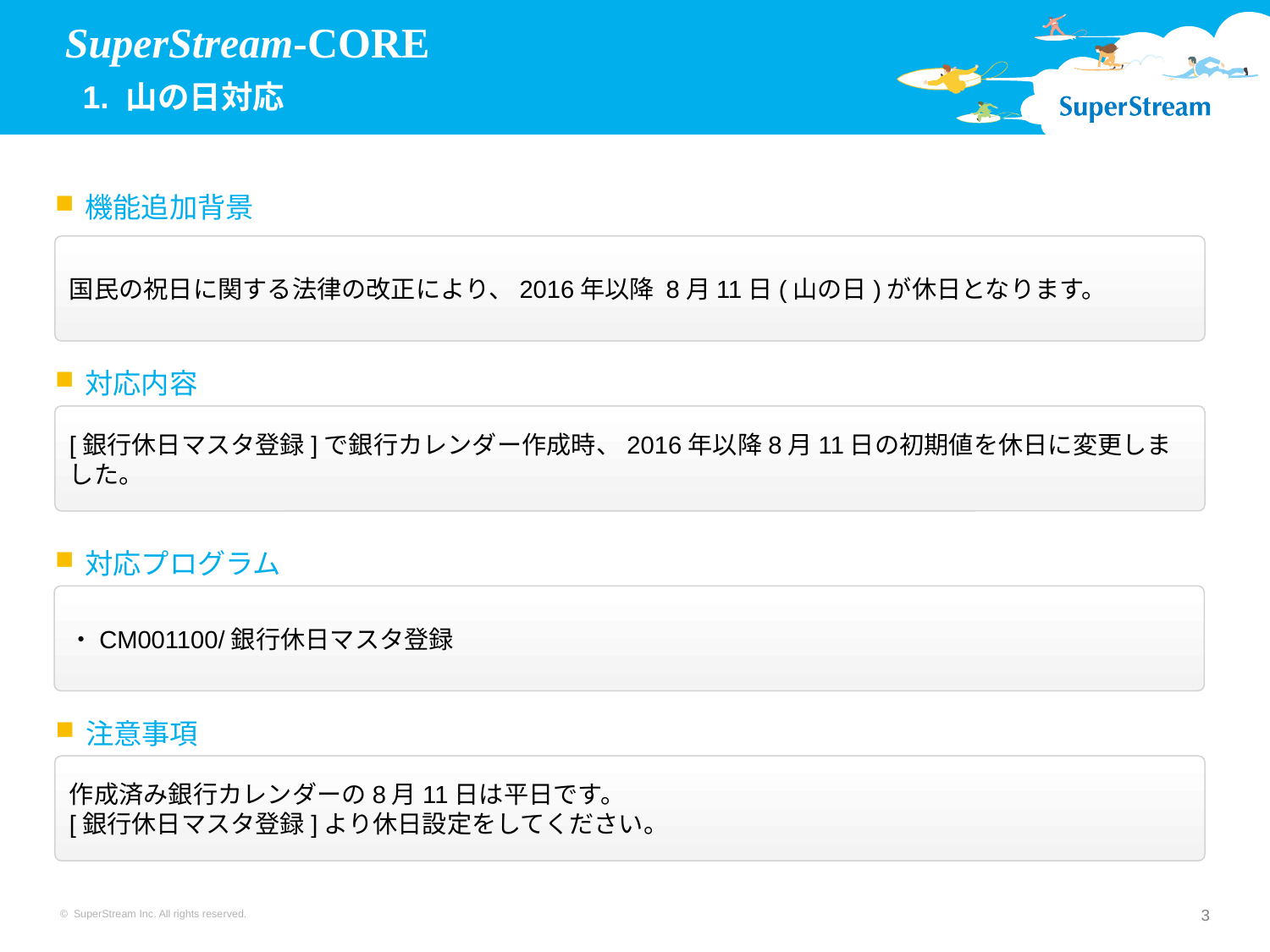

SuperStream-CORE
  1. 山の日対応
機能追加背景

国民の祝日に関する法律の改正により、2016年以降 8月11日(山の日)が休日となります。
対応内容
[銀行休日マスタ登録]で銀行カレンダー作成時、2016年以降8月11日の初期値を休日に変更しました。
対応プログラム
・CM001100/銀行休日マスタ登録
注意事項
作成済み銀行カレンダーの8月11日は平日です。
[銀行休日マスタ登録]より休日設定をしてください。
©  SuperStream Inc. All rights reserved.
3
3